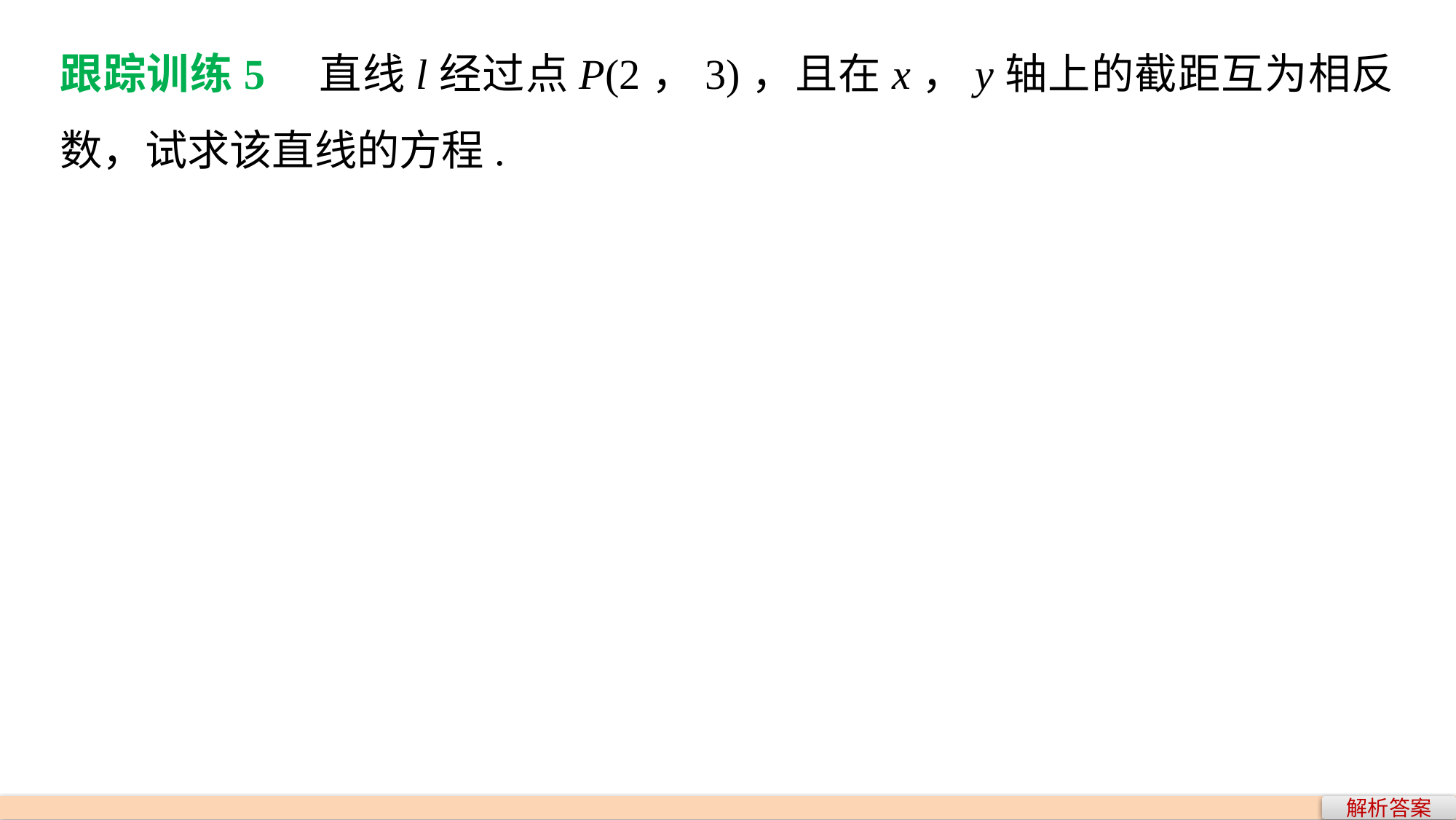

跟踪训练5　直线l经过点P(2，3)，且在x，y轴上的截距互为相反数，试求该直线的方程.
解析答案